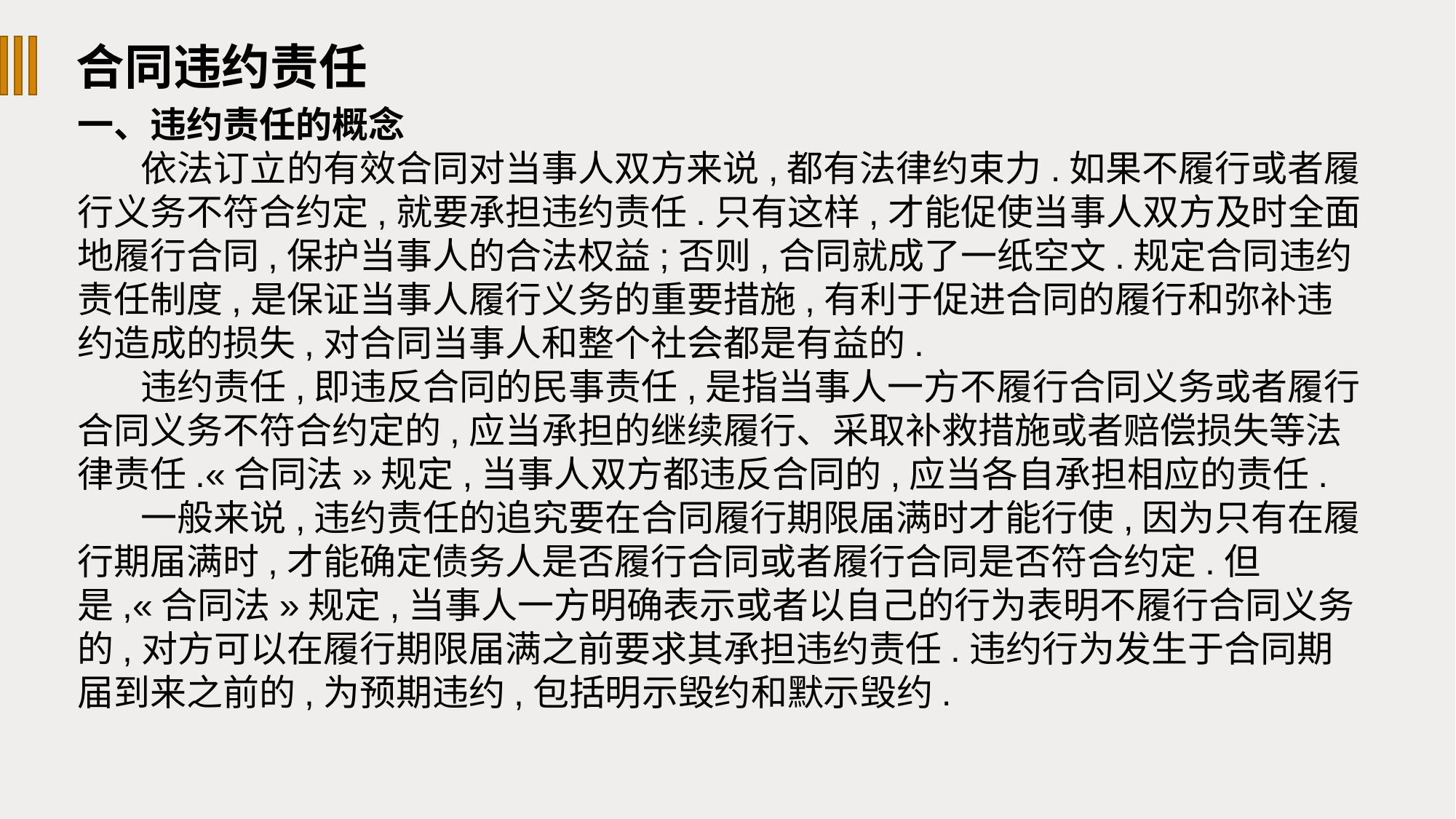

合同违约责任

一、违约责任的概念
依法订立的有效合同对当事人双方来说,都有法律约束力.如果不履行或者履行义务不符合约定,就要承担违约责任.只有这样,才能促使当事人双方及时全面地履行合同,保护当事人的合法权益;否则,合同就成了一纸空文.规定合同违约责任制度,是保证当事人履行义务的重要措施,有利于促进合同的履行和弥补违约造成的损失,对合同当事人和整个社会都是有益的.
违约责任,即违反合同的民事责任,是指当事人一方不履行合同义务或者履行合同义务不符合约定的,应当承担的继续履行、采取补救措施或者赔偿损失等法律责任.«合同法»规定,当事人双方都违反合同的,应当各自承担相应的责任.
一般来说,违约责任的追究要在合同履行期限届满时才能行使,因为只有在履行期届满时,才能确定债务人是否履行合同或者履行合同是否符合约定.但是,«合同法»规定,当事人一方明确表示或者以自己的行为表明不履行合同义务的,对方可以在履行期限届满之前要求其承担违约责任.违约行为发生于合同期届到来之前的,为预期违约,包括明示毁约和默示毁约.